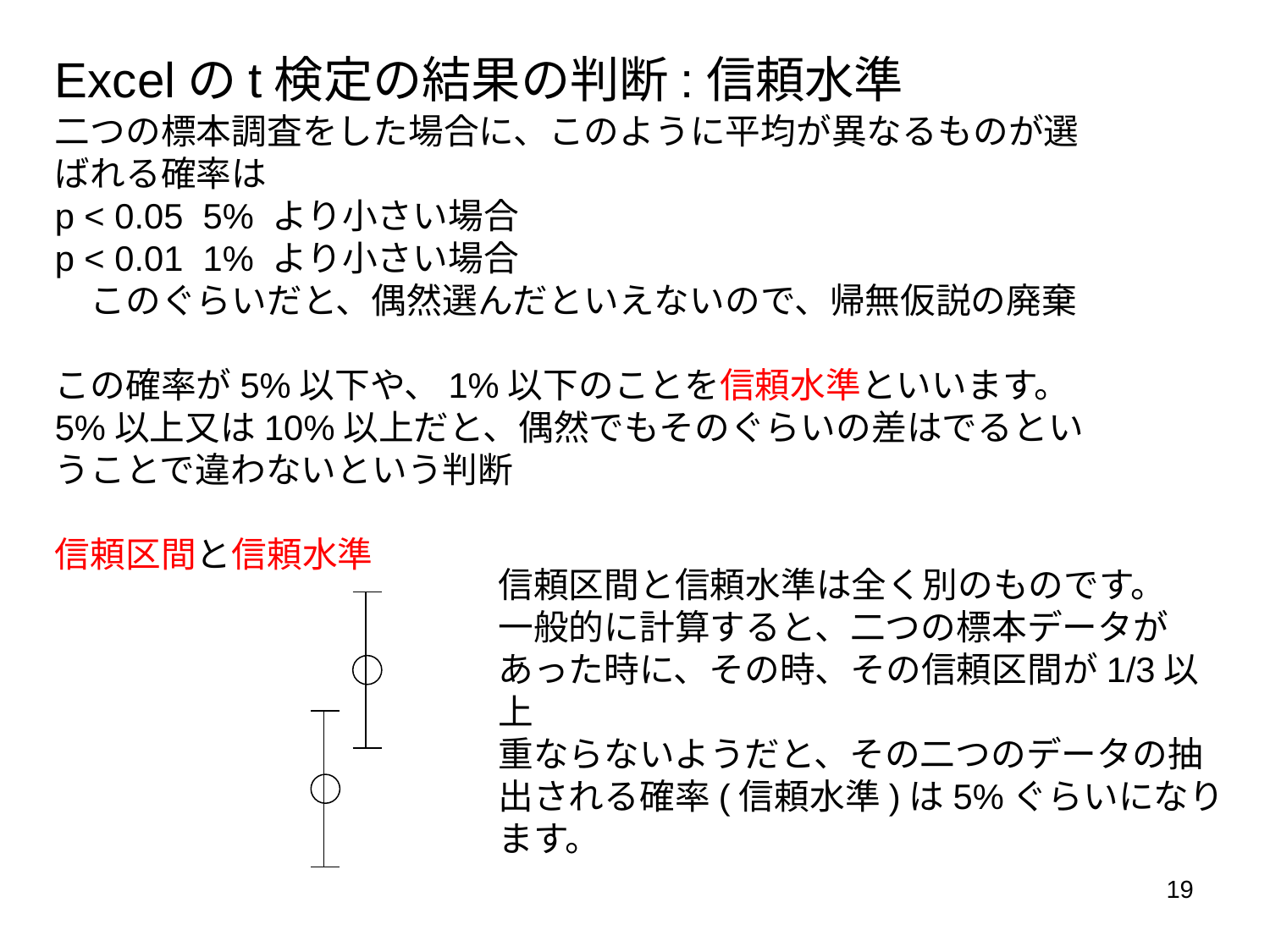

Excelのt検定の結果の判断:信頼水準
二つの標本調査をした場合に、このように平均が異なるものが選ばれる確率は
p < 0.05  5% より小さい場合
p < 0.01  1% より小さい場合
　このぐらいだと、偶然選んだといえないので、帰無仮説の廃棄

この確率が5%以下や、1%以下のことを信頼水準といいます。
5%以上又は10%以上だと、偶然でもそのぐらいの差はでるということで違わないという判断

信頼区間と信頼水準
信頼区間と信頼水準は全く別のものです。
一般的に計算すると、二つの標本データがあった時に、その時、その信頼区間が1/3以上
重ならないようだと、その二つのデータの抽出される確率(信頼水準)は5%ぐらいになります。

19